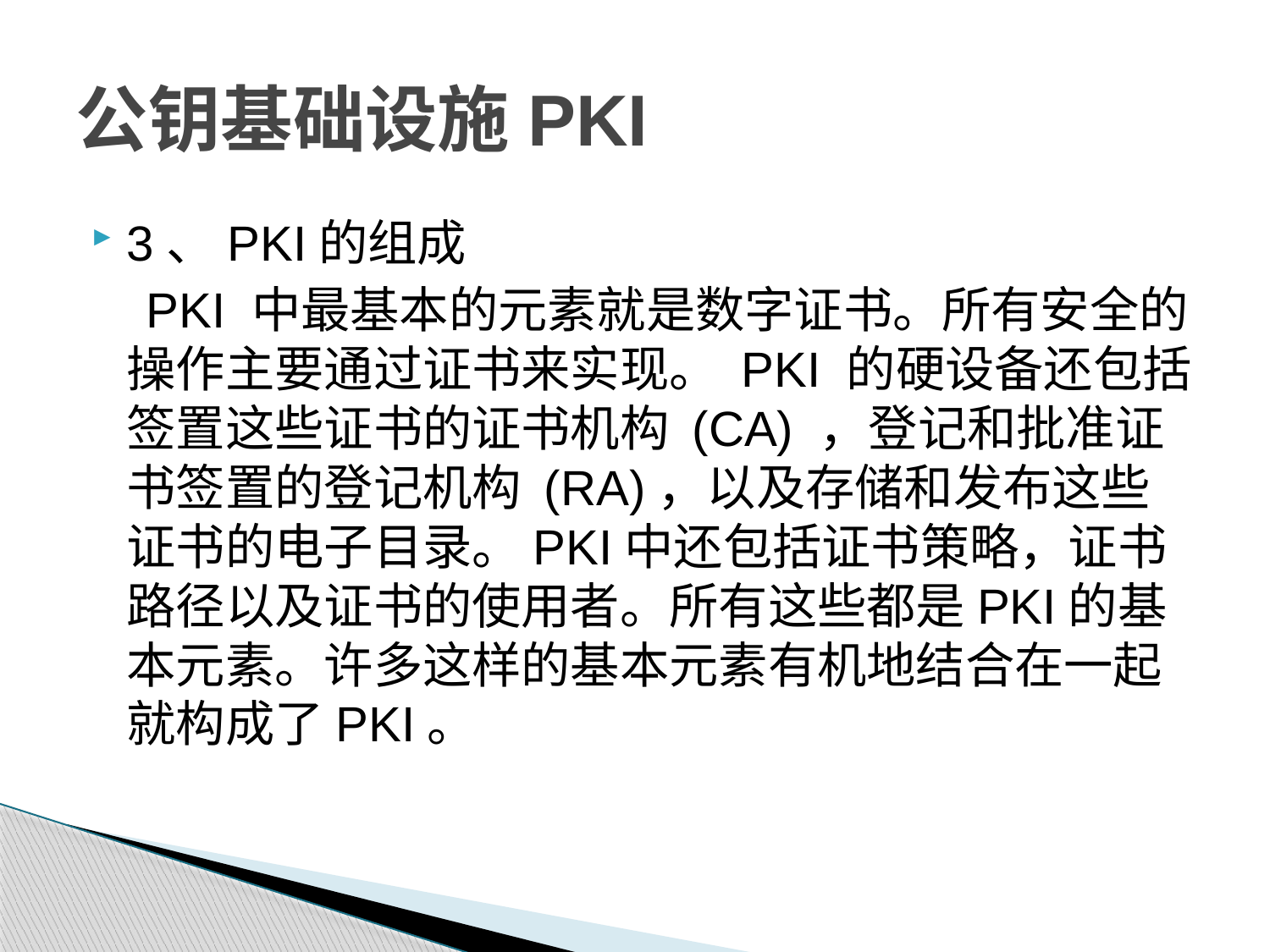

# 公钥基础设施PKI
3、PKI的组成
    PKI 中最基本的元素就是数字证书。所有安全的操作主要通过证书来实现。 PKI 的硬设备还包括签置这些证书的证书机构 (CA) ，登记和批准证书签置的登记机构 (RA)，以及存储和发布这些证书的电子目录。PKI中还包括证书策略，证书路径以及证书的使用者。所有这些都是PKI的基本元素。许多这样的基本元素有机地结合在一起就构成了PKI。